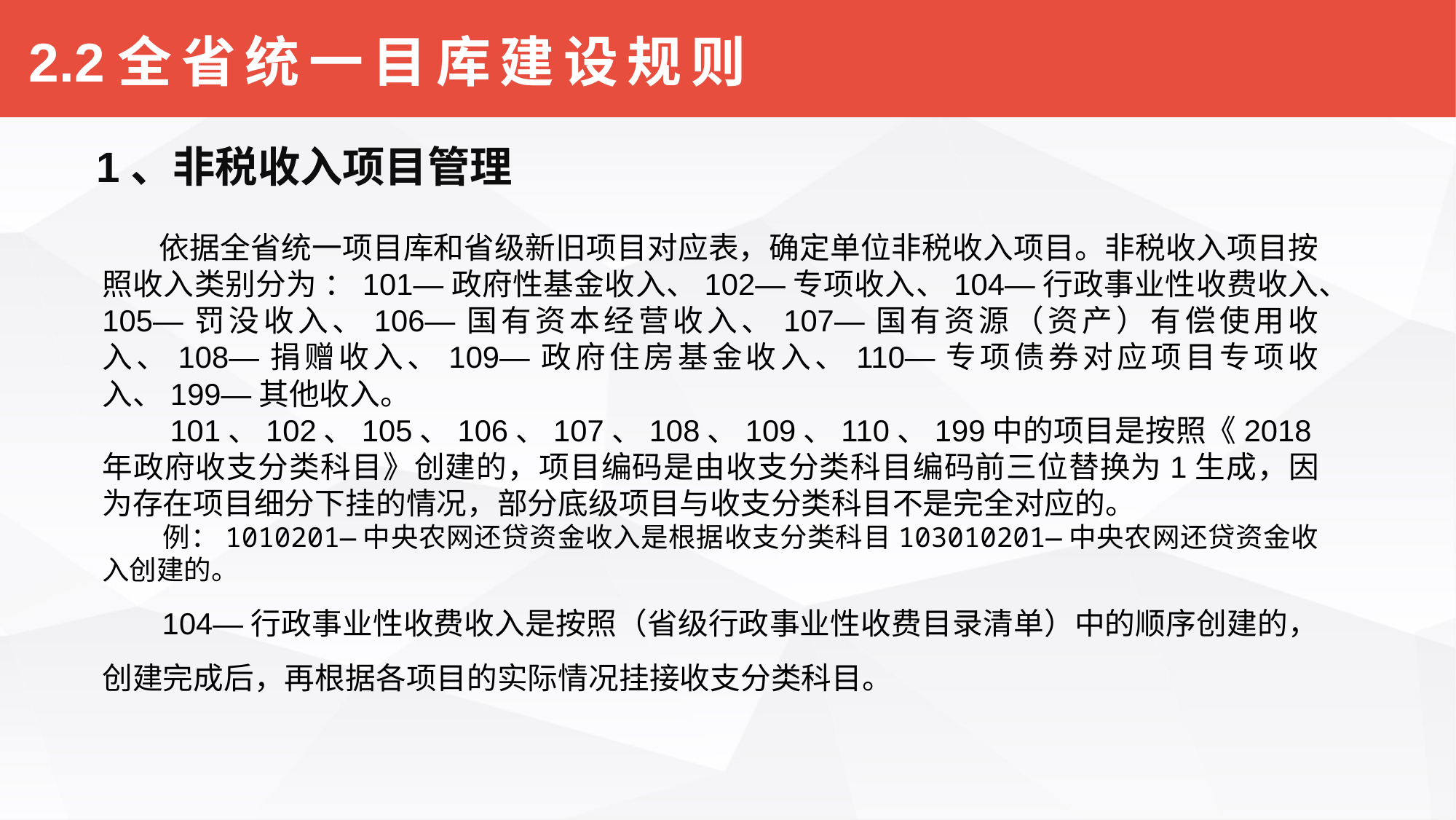

# 2.2全省统一目库建设规则
1、非税收入项目管理
       依据全省统一项目库和省级新旧项目对应表，确定单位非税收入项目。非税收入项目按照收入类别分为 ：101—政府性基金收入、102—专项收入、104—行政事业性收费收入、105—罚没收入、106—国有资本经营收入、107—国有资源（资产）有偿使用收入、108—捐赠收入、109—政府住房基金收入、110—专项债券对应项目专项收入、199—其他收入。
        101、102、105、106、107、108、109、110、199中的项目是按照《2018年政府收支分类科目》创建的，项目编码是由收支分类科目编码前三位替换为1生成，因为存在项目细分下挂的情况，部分底级项目与收支分类科目不是完全对应的。
        例：1010201—中央农网还贷资金收入是根据收支分类科目103010201—中央农网还贷资金收入创建的。
       104—行政事业性收费收入是按照（省级行政事业性收费目录清单）中的顺序创建的，创建完成后，再根据各项目的实际情况挂接收支分类科目。